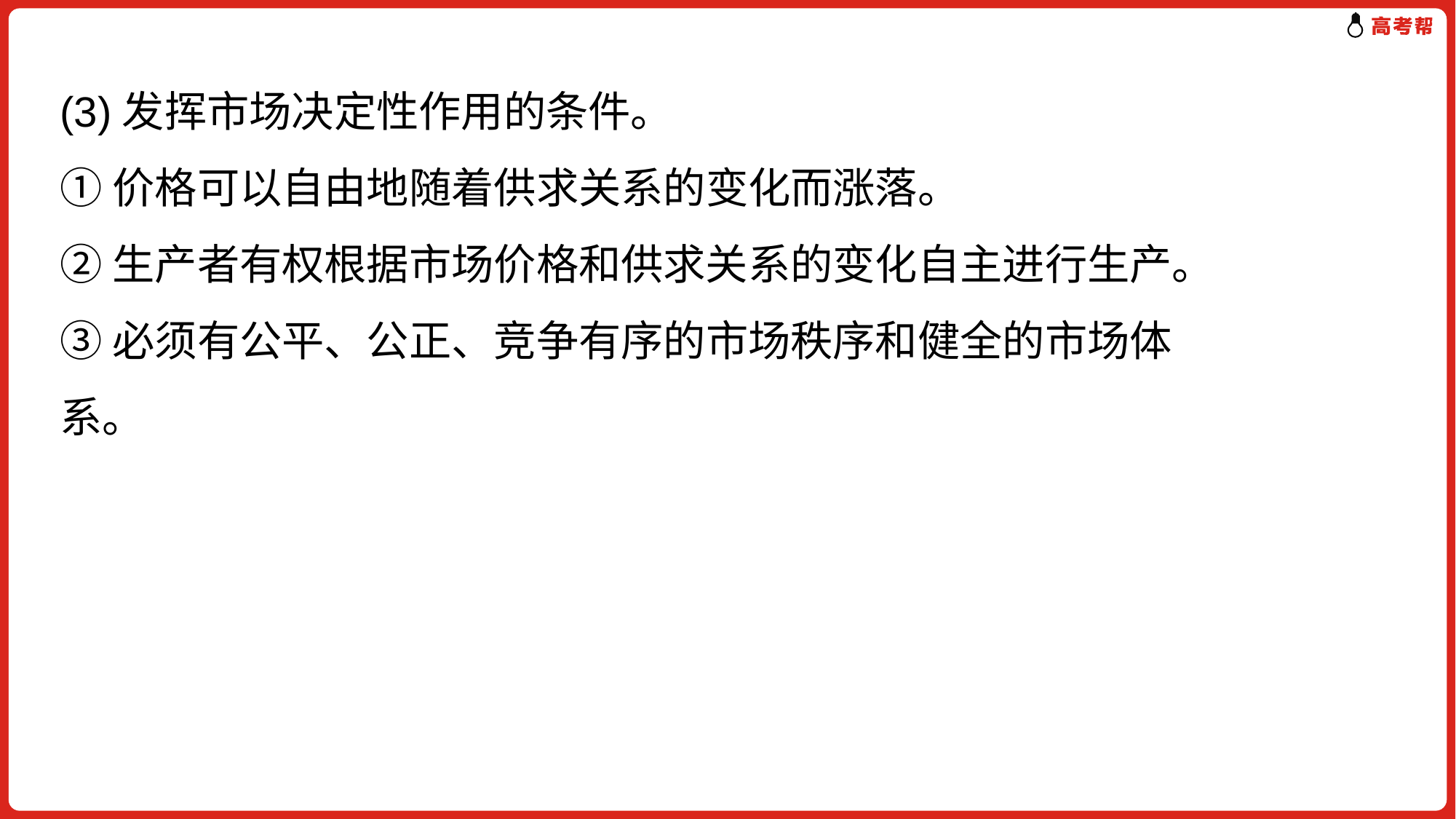

(3)发挥市场决定性作用的条件。
①价格可以自由地随着供求关系的变化而涨落。
②生产者有权根据市场价格和供求关系的变化自主进行生产。
③必须有公平、公正、竞争有序的市场秩序和健全的市场体系。